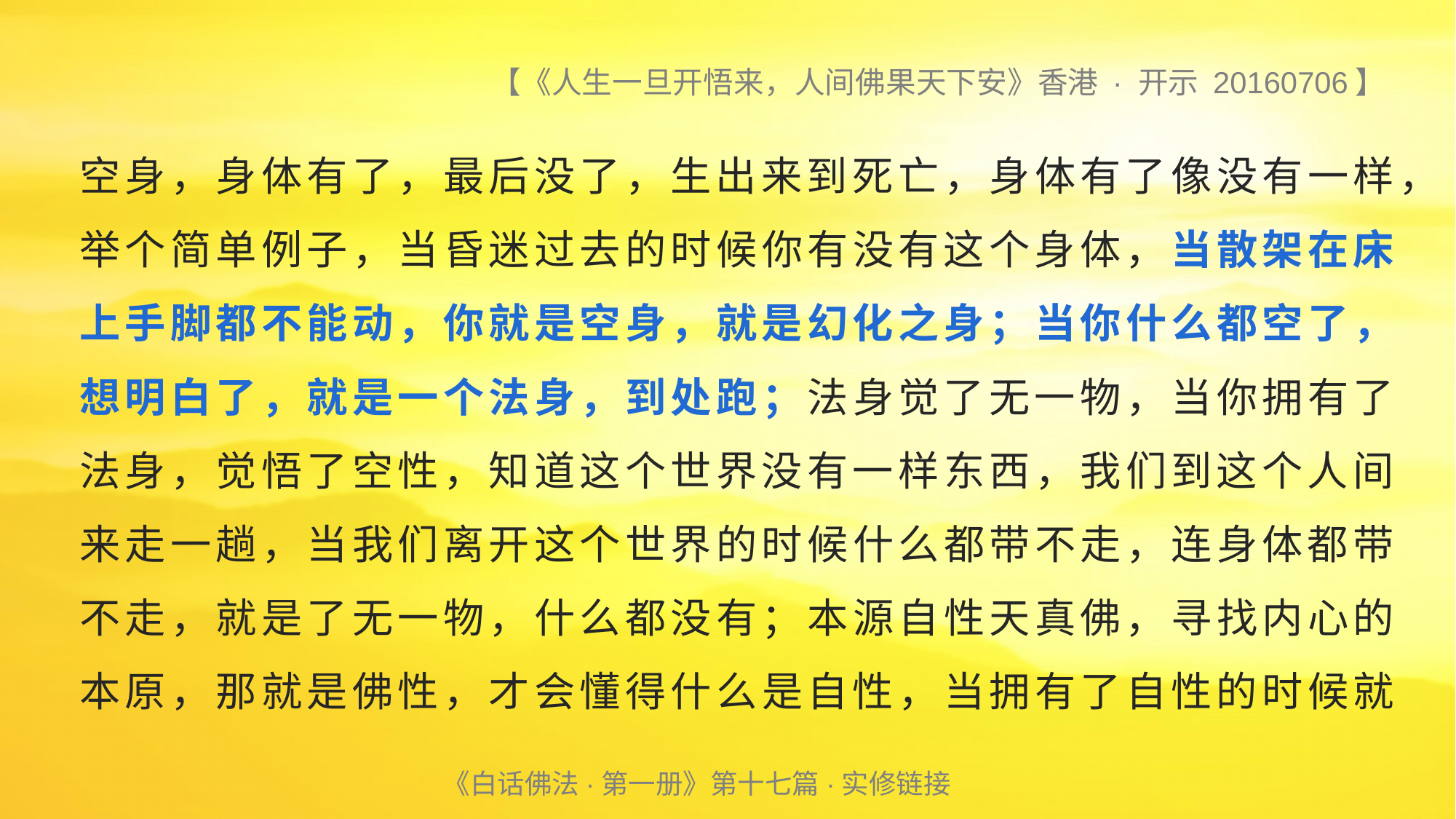

【《人生一旦开悟来，人间佛果天下安》香港 · 开示 20160706】
空身，身体有了，最后没了，生出来到死亡，身体有了像没有一样，举个简单例子，当昏迷过去的时候你有没有这个身体，当散架在床上手脚都不能动，你就是空身，就是幻化之身；当你什么都空了，想明白了，就是一个法身，到处跑；法身觉了无一物，当你拥有了法身，觉悟了空性，知道这个世界没有一样东西，我们到这个人间来走一趟，当我们离开这个世界的时候什么都带不走，连身体都带不走，就是了无一物，什么都没有；本源自性天真佛，寻找内心的本原，那就是佛性，才会懂得什么是自性，当拥有了自性的时候就
《白话佛法·第一册》第十七篇·实修链接